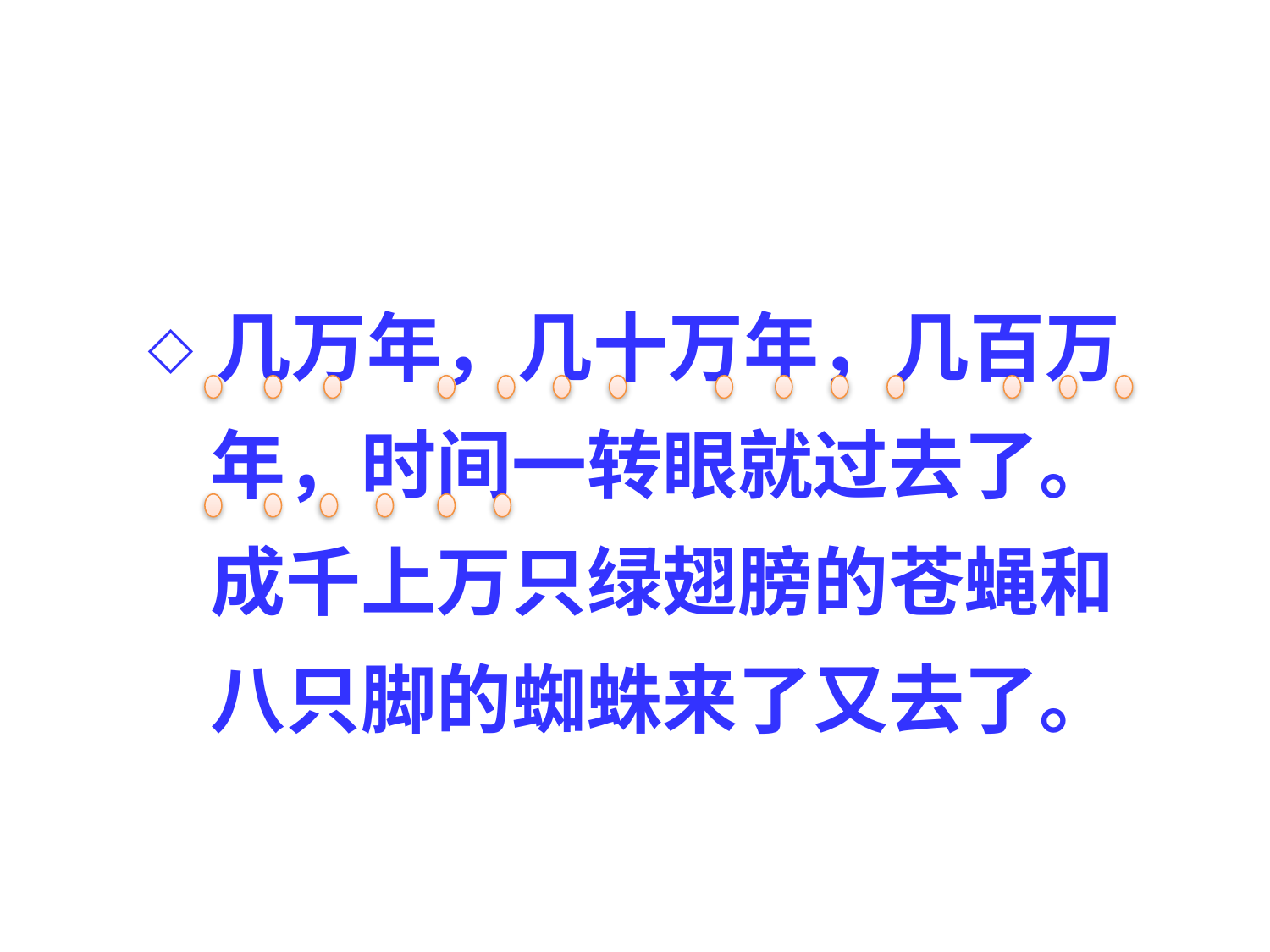

几万年，几十万年，几百万年，时间一转眼就过去了。成千上万只绿翅膀的苍蝇和八只脚的蜘蛛来了又去了。